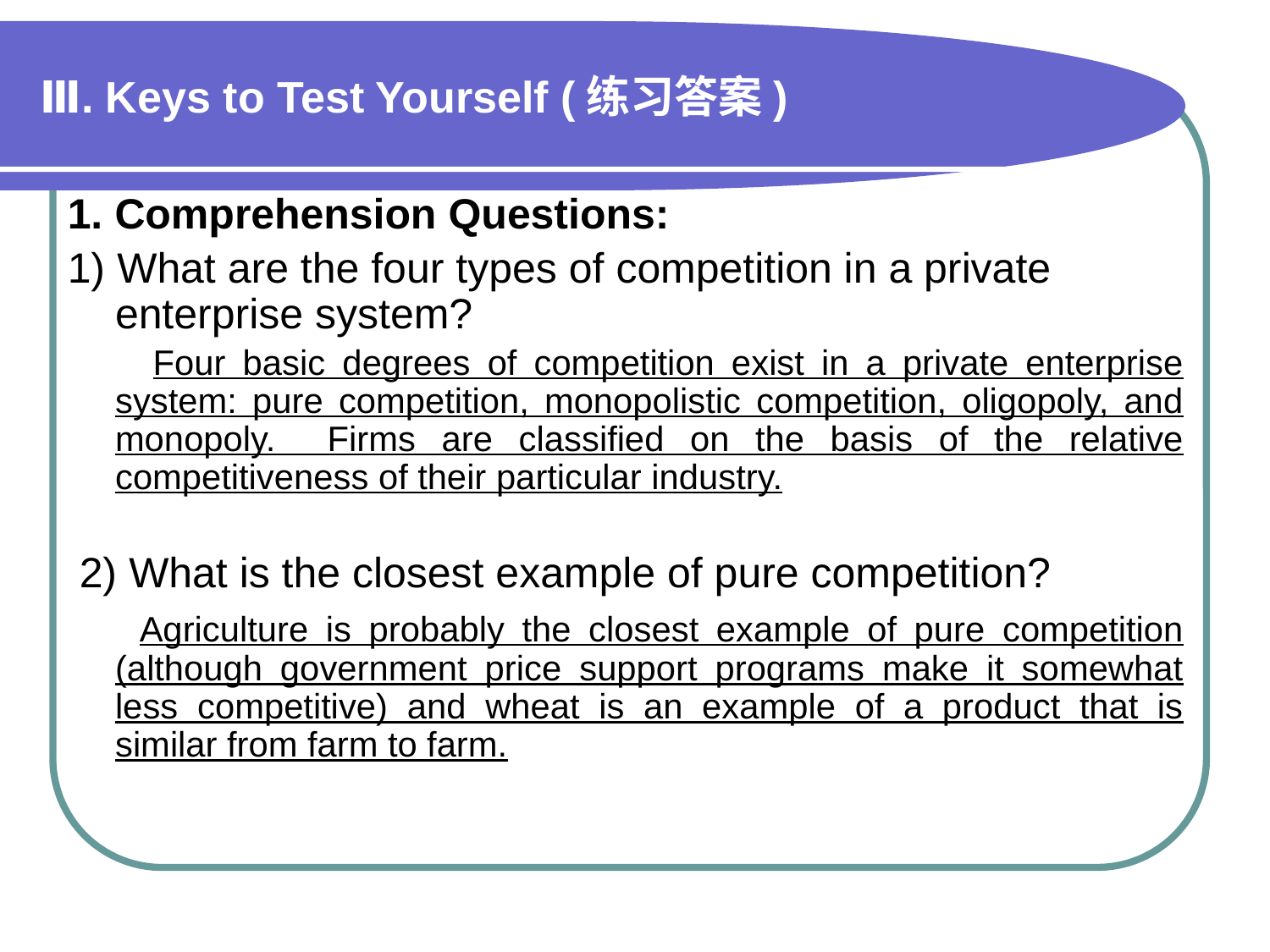

# Ⅲ. Keys to Test Yourself (练习答案)
1. Comprehension Questions:
1) What are the four types of competition in a private enterprise system?
     Four basic degrees of competition exist in a private enterprise system: pure competition, monopolistic competition, oligopoly, and monopoly.  Firms are classified on the basis of the relative competitiveness of their particular industry.

 2) What is the closest example of pure competition?
    Agriculture is probably the closest example of pure competition (although government price support programs make it somewhat less competitive) and wheat is an example of a product that is similar from farm to farm.